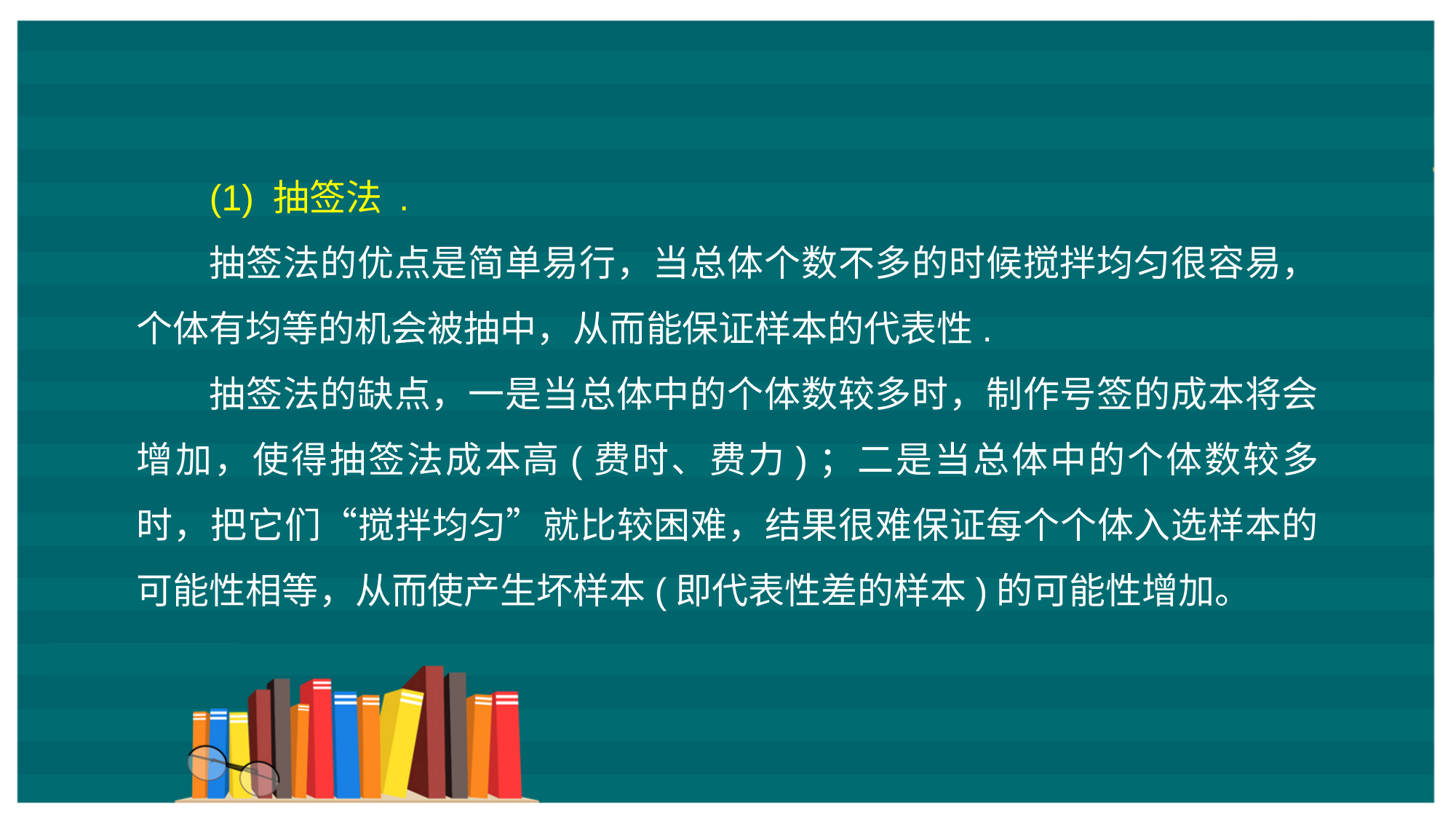

(1) 抽签法 .
抽签法的优点是简单易行，当总体个数不多的时候搅拌均匀很容易，个体有均等的机会被抽中，从而能保证样本的代表性.
抽签法的缺点，一是当总体中的个体数较多时，制作号签的成本将会增加，使得抽签法成本高(费时、费力)；二是当总体中的个体数较多时，把它们“搅拌均匀”就比较困难，结果很难保证每个个体入选样本的可能性相等，从而使产生坏样本(即代表性差的样本)的可能性增加。